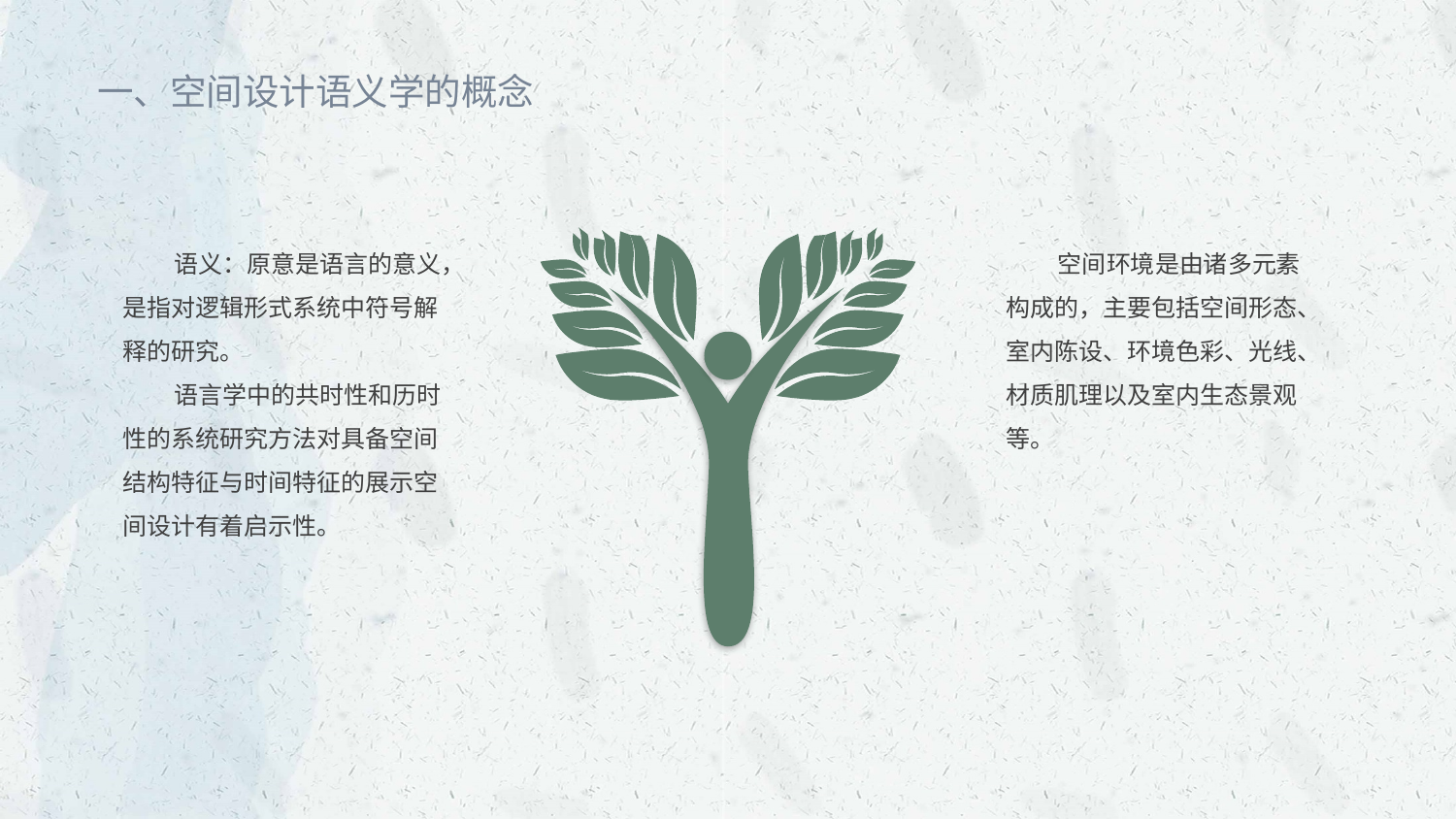

一、空间设计语义学的概念
语义：原意是语言的意义，是指对逻辑形式系统中符号解释的研究。
语言学中的共时性和历时性的系统研究方法对具备空间结构特征与时间特征的展示空间设计有着启示性。
空间环境是由诸多元素构成的，主要包括空间形态、室内陈设、环境色彩、光线、材质肌理以及室内生态景观等。